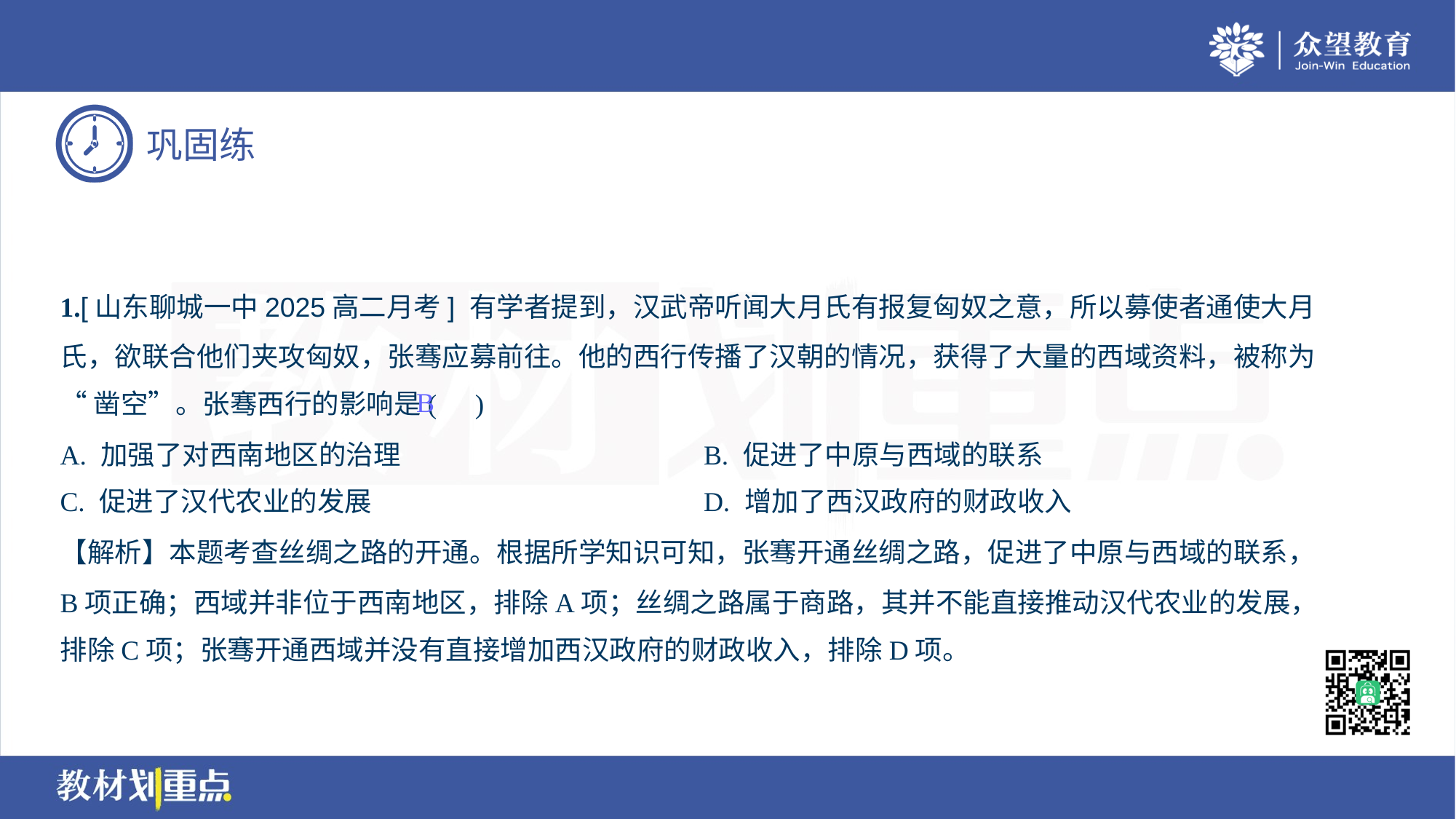

1.[山东聊城一中2025高二月考] 有学者提到，汉武帝听闻大月氏有报复匈奴之意，所以募使者通使大月
氏，欲联合他们夹攻匈奴，张骞应募前往。他的西行传播了汉朝的情况，获得了大量的西域资料，被称为
“凿空”。张骞西行的影响是(     )
B
A. 加强了对西南地区的治理	B. 促进了中原与西域的联系
C. 促进了汉代农业的发展	D. 增加了西汉政府的财政收入
【解析】本题考查丝绸之路的开通。根据所学知识可知，张骞开通丝绸之路，促进了中原与西域的联系，
B项正确；西域并非位于西南地区，排除A项；丝绸之路属于商路，其并不能直接推动汉代农业的发展，
排除C项；张骞开通西域并没有直接增加西汉政府的财政收入，排除D项。